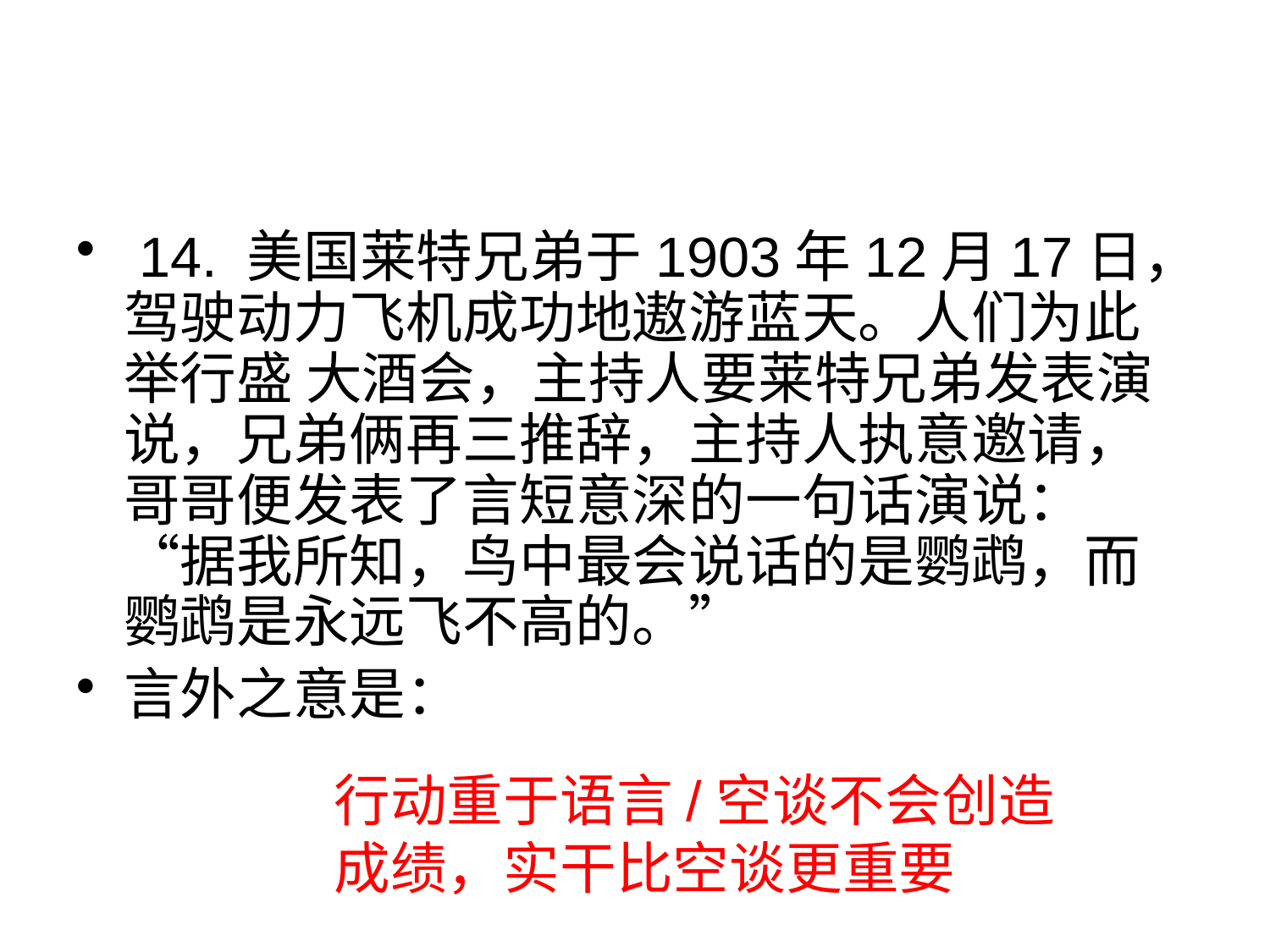

#
 14. 美国莱特兄弟于1903年12月17日，驾驶动力飞机成功地遨游蓝天。人们为此举行盛 大酒会，主持人要莱特兄弟发表演说，兄弟俩再三推辞，主持人执意邀请，哥哥便发表了言短意深的一句话演说：“据我所知，鸟中最会说话的是鹦鹉，而鹦鹉是永远飞不高的。”
言外之意是：
行动重于语言/空谈不会创造成绩，实干比空谈更重要